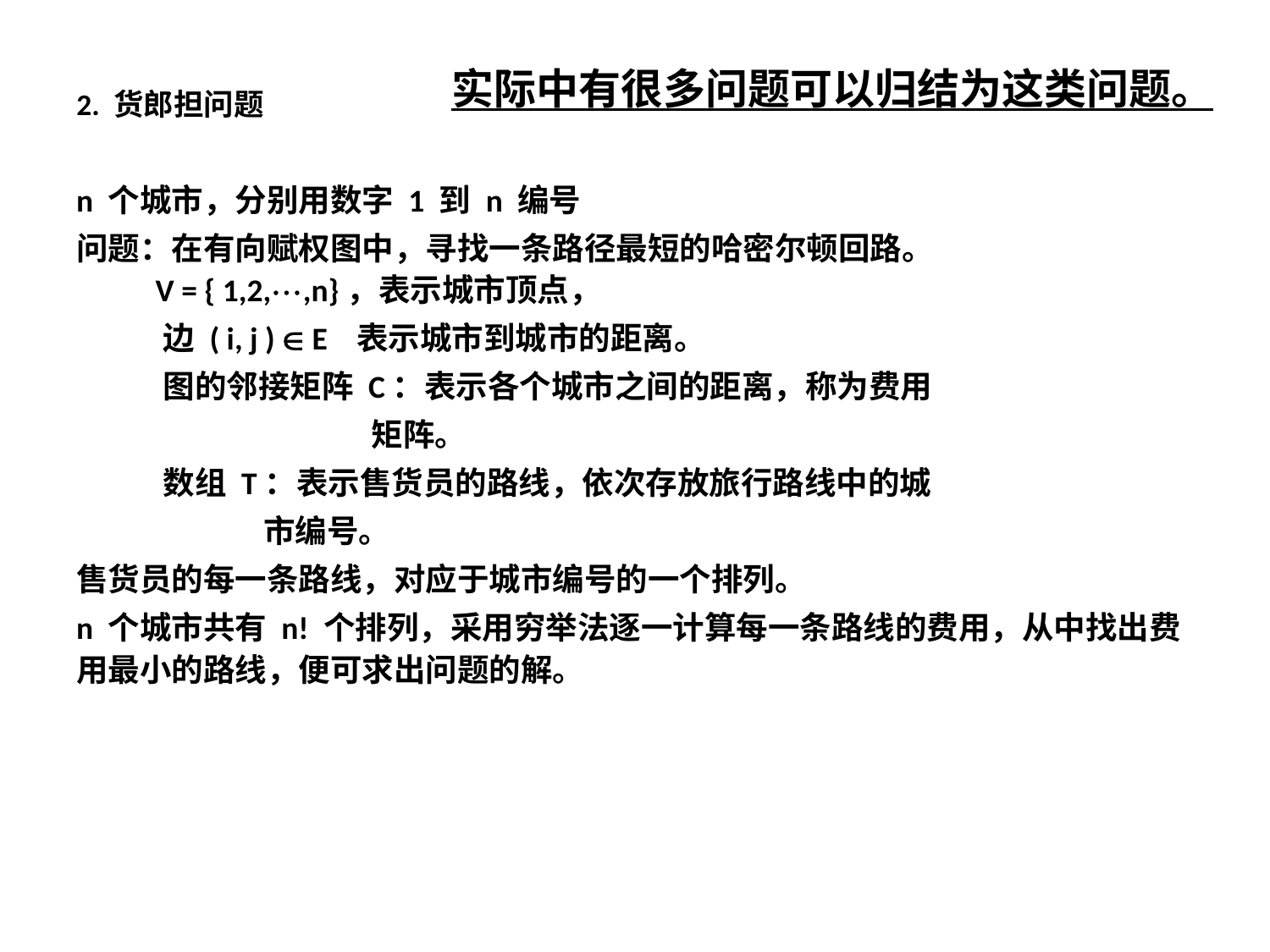

2. 货郎担问题
实际中有很多问题可以归结为这类问题。
n 个城市，分别用数字 1 到 n 编号
问题：在有向赋权图中，寻找一条路径最短的哈密尔顿回路。
           V = { 1,2,…,n}，表示城市顶点，
           边 ( i, j ) ∈ E   表示城市到城市的距离。
           图的邻接矩阵 C：表示各个城市之间的距离，称为费用
                                        矩阵。
           数组 T：表示售货员的路线，依次存放旅行路线中的城
                         市编号。
售货员的每一条路线，对应于城市编号的一个排列。
n 个城市共有 n! 个排列，采用穷举法逐一计算每一条路线的费用，从中找出费用最小的路线，便可求出问题的解。